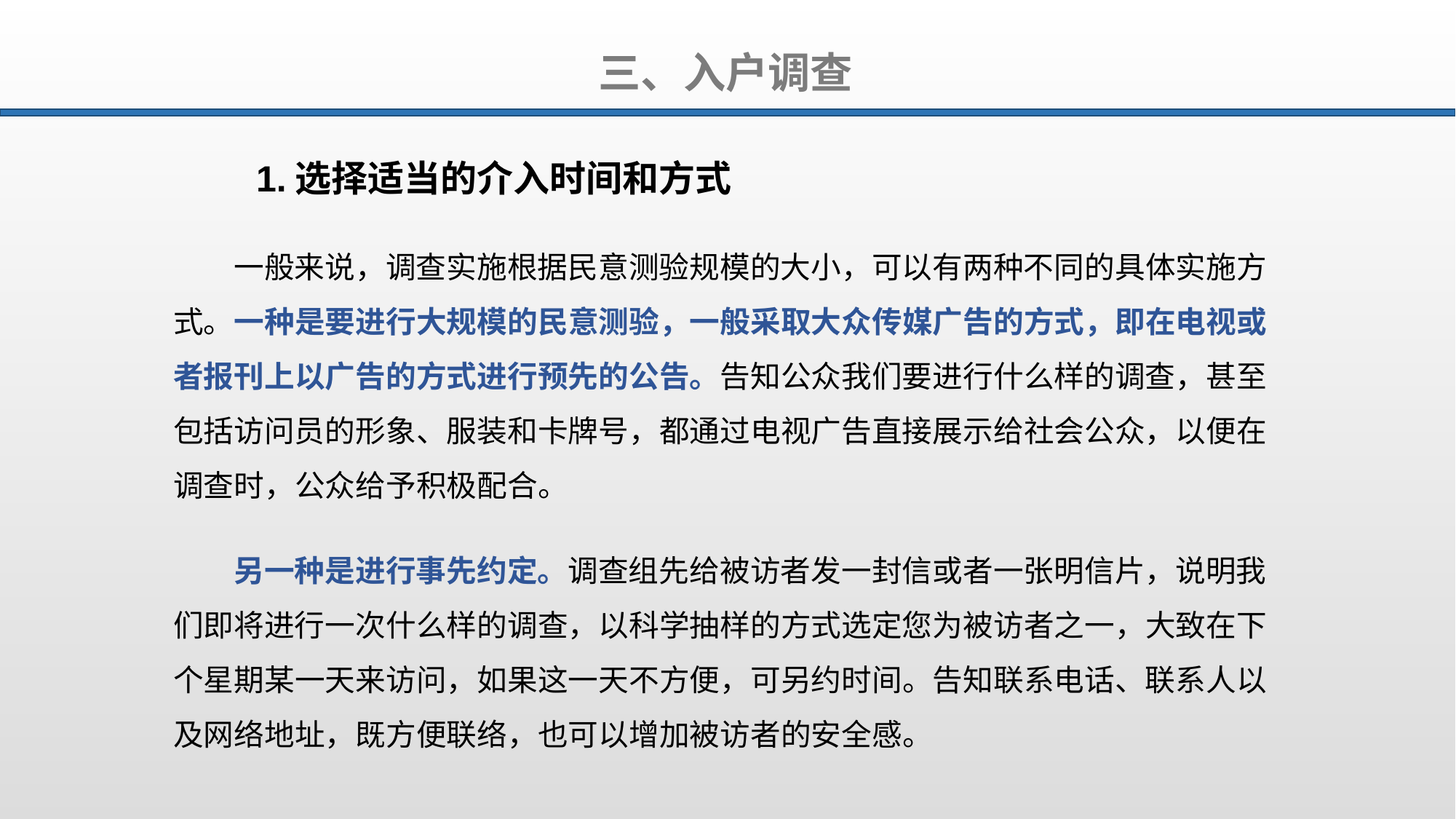

三、入户调查

1.选择适当的介入时间和方式
一般来说，调查实施根据民意测验规模的大小，可以有两种不同的具体实施方式。一种是要进行大规模的民意测验，一般采取大众传媒广告的方式，即在电视或者报刊上以广告的方式进行预先的公告。告知公众我们要进行什么样的调查，甚至包括访问员的形象、服装和卡牌号，都通过电视广告直接展示给社会公众，以便在调查时，公众给予积极配合。
另一种是进行事先约定。调查组先给被访者发一封信或者一张明信片，说明我们即将进行一次什么样的调查，以科学抽样的方式选定您为被访者之一，大致在下个星期某一天来访问，如果这一天不方便，可另约时间。告知联系电话、联系人以及网络地址，既方便联络，也可以增加被访者的安全感。